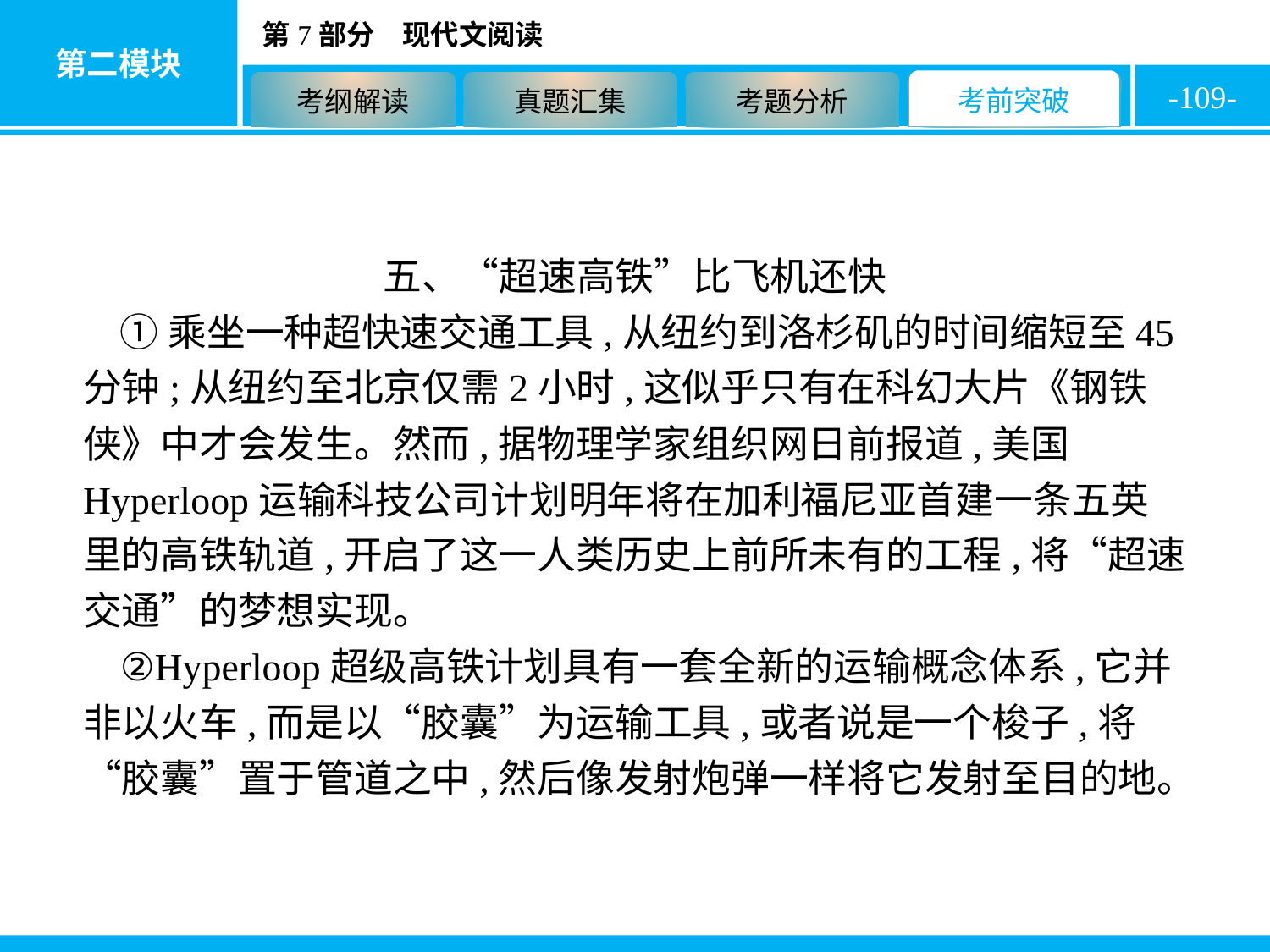

-109-
五、“超速高铁”比飞机还快
①乘坐一种超快速交通工具,从纽约到洛杉矶的时间缩短至45分钟;从纽约至北京仅需2小时,这似乎只有在科幻大片《钢铁侠》中才会发生。然而,据物理学家组织网日前报道,美国Hyperloop运输科技公司计划明年将在加利福尼亚首建一条五英里的高铁轨道,开启了这一人类历史上前所未有的工程,将“超速交通”的梦想实现。
②Hyperloop超级高铁计划具有一套全新的运输概念体系,它并非以火车,而是以“胶囊”为运输工具,或者说是一个梭子,将“胶囊”置于管道之中,然后像发射炮弹一样将它发射至目的地。